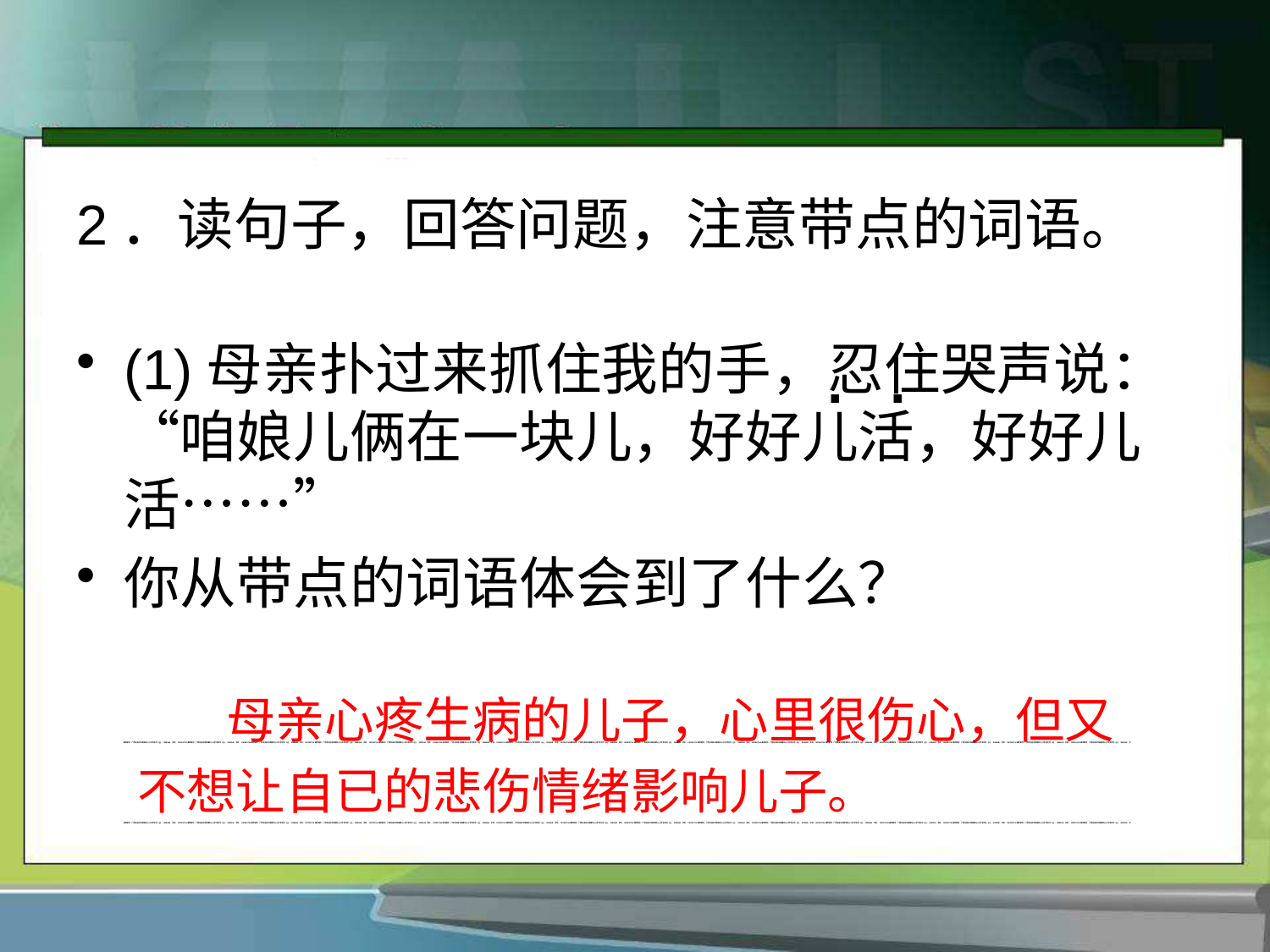

# 2．读句子，回答问题，注意带点的词语。
(1)母亲扑过来抓住我的手，忍住哭声说：“咱娘儿俩在一块儿，好好儿活，好好儿活……”
你从带点的词语体会到了什么？
.   .
       母亲心疼生病的儿子，心里很伤心，但又不想让自已的悲伤情绪影响儿子。
课件制作：广西北流市平政镇中心小学 李巨华 QQ：52989548   手机：13978517744课件制作：广西北流市平政镇中心小学 李巨华 QQ：52989548   手机：13978517744课件制作：广西北流市平政镇中心小学 李巨华 QQ：52989548   手机：13978517744课件制作：广西北流市平政镇中心小学 李巨华 QQ：52989548   手机：13978517744课件制作：广西北流市平政镇中心小学 李巨华 QQ：52989548   手机：13978517744课件制作：广西北流市平政镇中心小学 李巨华 QQ：52989548   手机：13978517744课件制作：广西北流市平政镇中心小学 李巨华 QQ：52989548   手机：13978517744课件制作：广西北流市平政镇中心小学 李巨华 QQ：52989548   手机：13978517744课件制作：广西北流市平政镇中心小学 李巨华 QQ：52989548   手机：13978517744课件制作：广西北流市平政镇中心小学 李巨华 QQ：52989548   手机：13978517744课件制作：广西北流市平政镇中心小学 李巨华 QQ：52989548   手机：13978517744课件制作：广西北流市平政镇中心小学 李巨华 QQ：52989548   手机：13978517744课件制作：广西北流市平政镇中心小学 李巨华 QQ：52989548   手机：13978517744课件制作：广西北流市平政镇中心小学 李巨华 QQ：52989548   手机：13978517744课件制作：广西北流市平政镇中心小学 李巨华 QQ：52989548   手机：13978517744课件制作：广西北流市平政镇中心小学 李巨华 QQ：52989548   手
课件制作：广西北流市平政镇中心小学 李巨华 QQ：52989548   手机：13978517744课件制作：广西北流市平政镇中心小学 李巨华 QQ：52989548   手机：13978517744课件制作：广西北流市平政镇中心小学 李巨华 QQ：52989548   手机：13978517744课件制作：广西北流市平政镇中心小学 李巨华 QQ：52989548   手机：13978517744课件制作：广西北流市平政镇中心小学 李巨华 QQ：52989548   手机：13978517744课件制作：广西北流市平政镇中心小学 李巨华 QQ：52989548   手机：13978517744课件制作：广西北流市平政镇中心小学 李巨华 QQ：52989548   手机：13978517744课件制作：广西北流市平政镇中心小学 李巨华 QQ：52989548   手机：13978517744课件制作：广西北流市平政镇中心小学 李巨华 QQ：52989548   手机：13978517744课件制作：广西北流市平政镇中心小学 李巨华 QQ：52989548   手机：13978517744课件制作：广西北流市平政镇中心小学 李巨华 QQ：52989548   手机：13978517744课件制作：广西北流市平政镇中心小学 李巨华 QQ：52989548   手机：13978517744课件制作：广西北流市平政镇中心小学 李巨华 QQ：52989548   手机：13978517744课件制作：广西北流市平政镇中心小学 李巨华 QQ：52989548   手机：13978517744课件制作：广西北流市平政镇中心小学 李巨华 QQ：52989548   手机：13978517744课件制作：广西北流市平政镇中心小学 李巨华 QQ：52989548   手